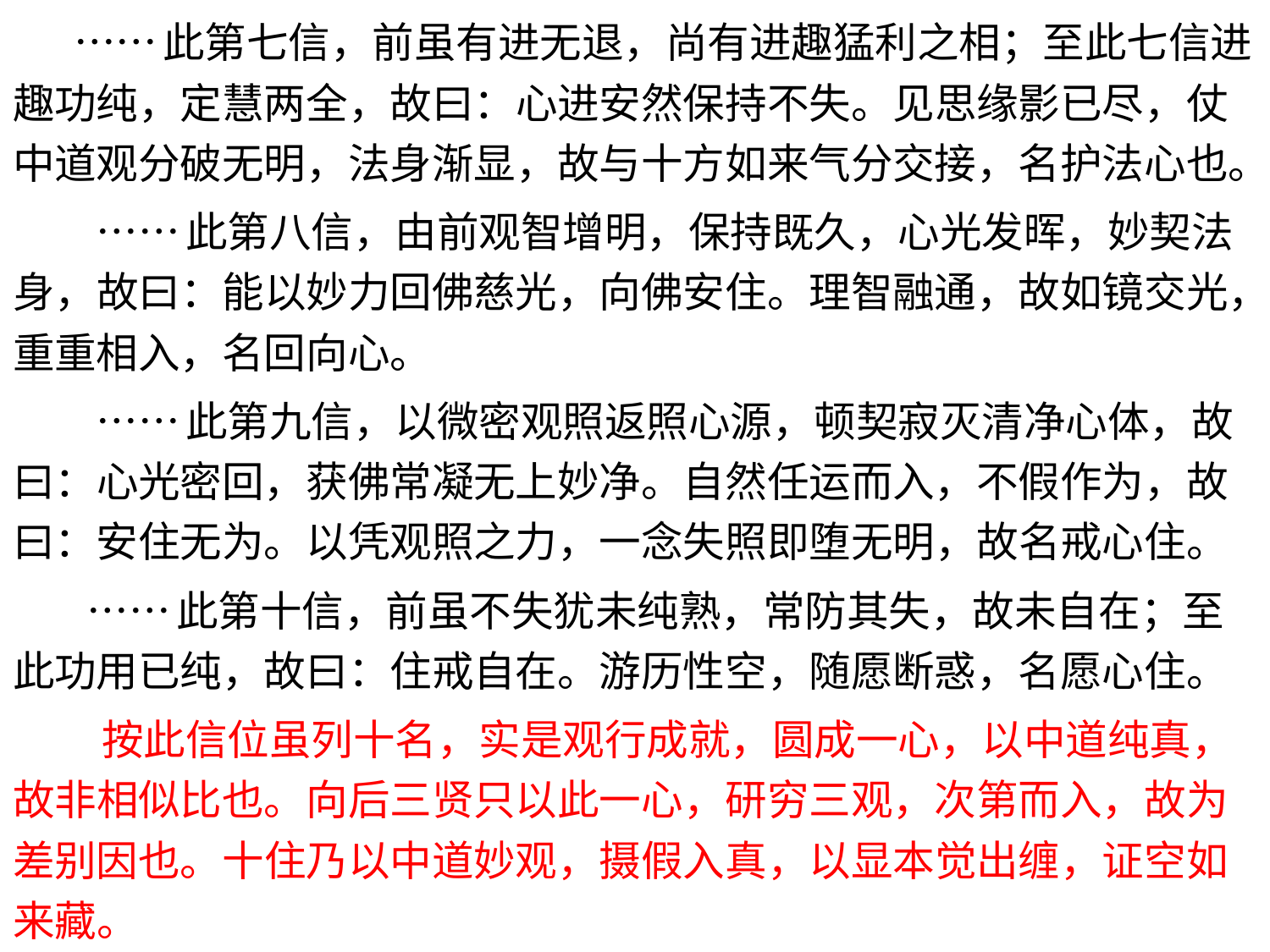

……此第七信，前虽有进无退，尚有进趣猛利之相；至此七信进趣功纯，定慧两全，故曰：心进安然保持不失。见思缘影已尽，仗中道观分破无明，法身渐显，故与十方如来气分交接，名护法心也。
         ……此第八信，由前观智增明，保持既久，心光发晖，妙契法身，故曰：能以妙力回佛慈光，向佛安住。理智融通，故如镜交光，重重相入，名回向心。
         ……此第九信，以微密观照返照心源，顿契寂灭清净心体，故曰：心光密回，获佛常凝无上妙净。自然任运而入，不假作为，故曰：安住无为。以凭观照之力，一念失照即堕无明，故名戒心住。
        ……此第十信，前虽不失犹未纯熟，常防其失，故未自在；至此功用已纯，故曰：住戒自在。游历性空，随愿断惑，名愿心住。
         按此信位虽列十名，实是观行成就，圆成一心，以中道纯真，故非相似比也。向后三贤只以此一心，研穷三观，次第而入，故为差别因也。十住乃以中道妙观，摄假入真，以显本觉出缠，证空如来藏。